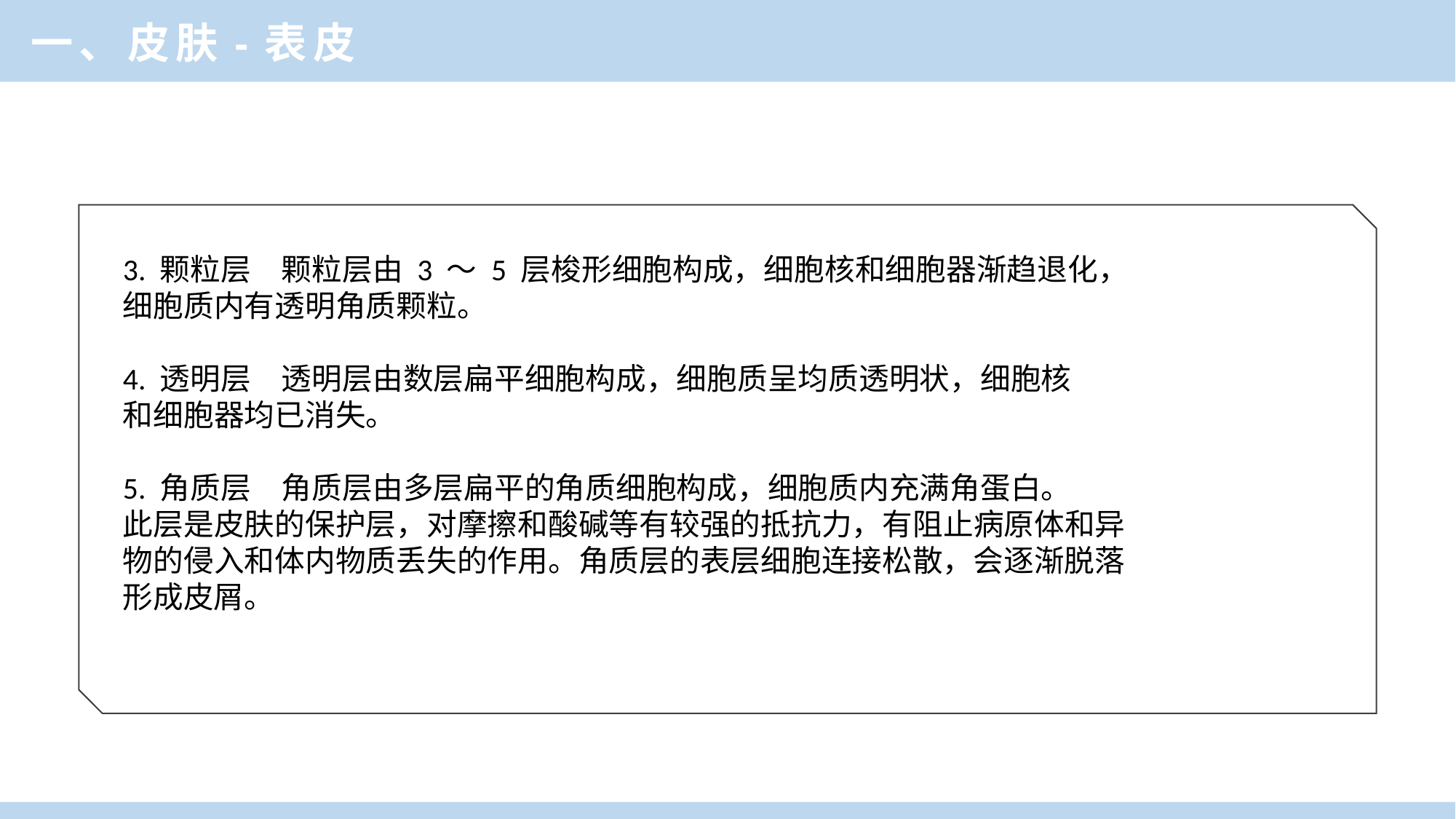

一、皮肤-表皮

3. 颗粒层　颗粒层由 3 ～ 5 层梭形细胞构成，细胞核和细胞器渐趋退化，
细胞质内有透明角质颗粒。

4. 透明层　透明层由数层扁平细胞构成，细胞质呈均质透明状，细胞核
和细胞器均已消失。

5. 角质层　角质层由多层扁平的角质细胞构成，细胞质内充满角蛋白。
此层是皮肤的保护层，对摩擦和酸碱等有较强的抵抗力，有阻止病原体和异
物的侵入和体内物质丢失的作用。角质层的表层细胞连接松散，会逐渐脱落
形成皮屑。